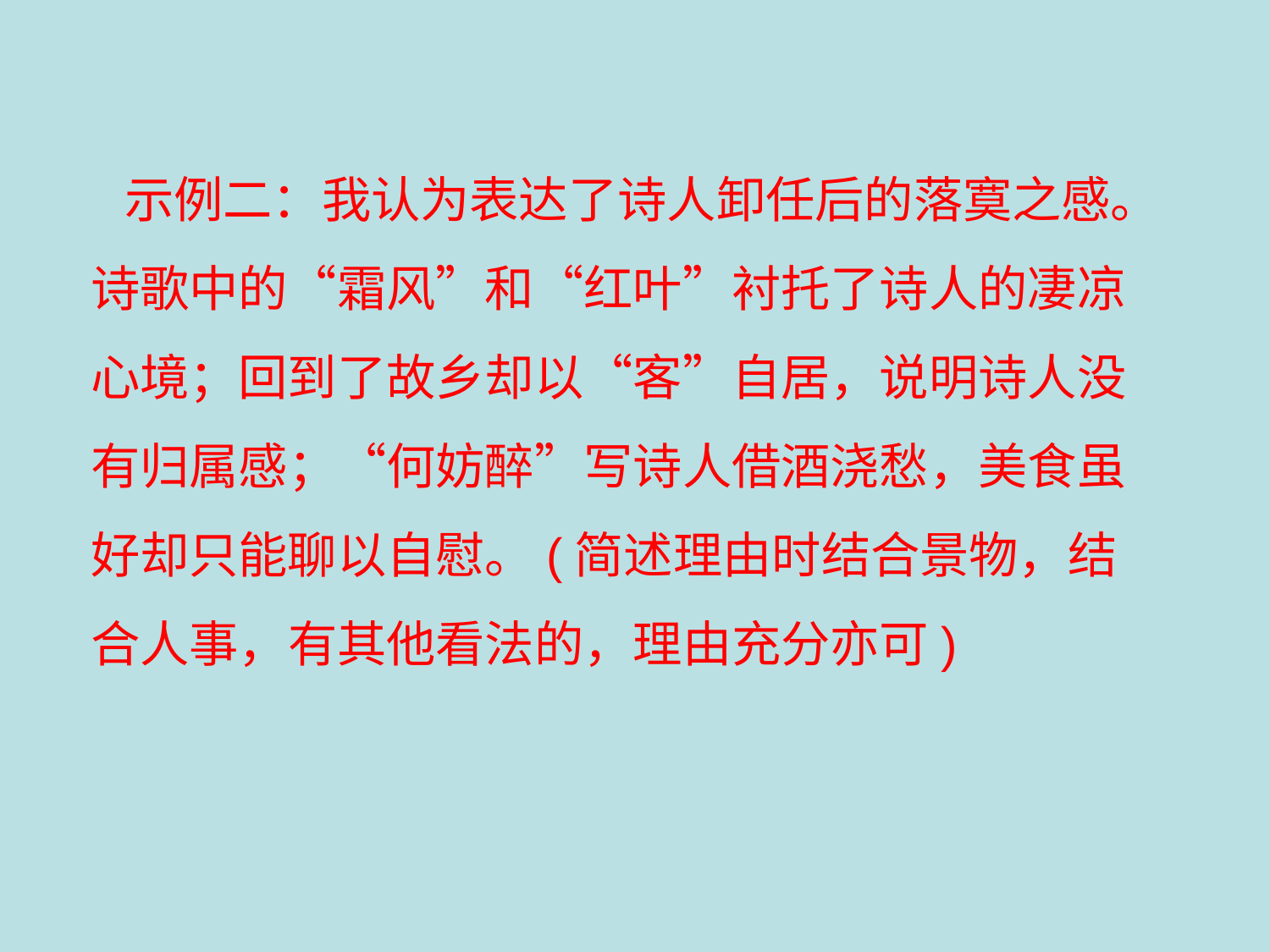

示例二：我认为表达了诗人卸任后的落寞之感。诗歌中的“霜风”和“红叶”衬托了诗人的凄凉心境；回到了故乡却以“客”自居，说明诗人没有归属感；“何妨醉”写诗人借酒浇愁，美食虽好却只能聊以自慰。(简述理由时结合景物，结合人事，有其他看法的，理由充分亦可)